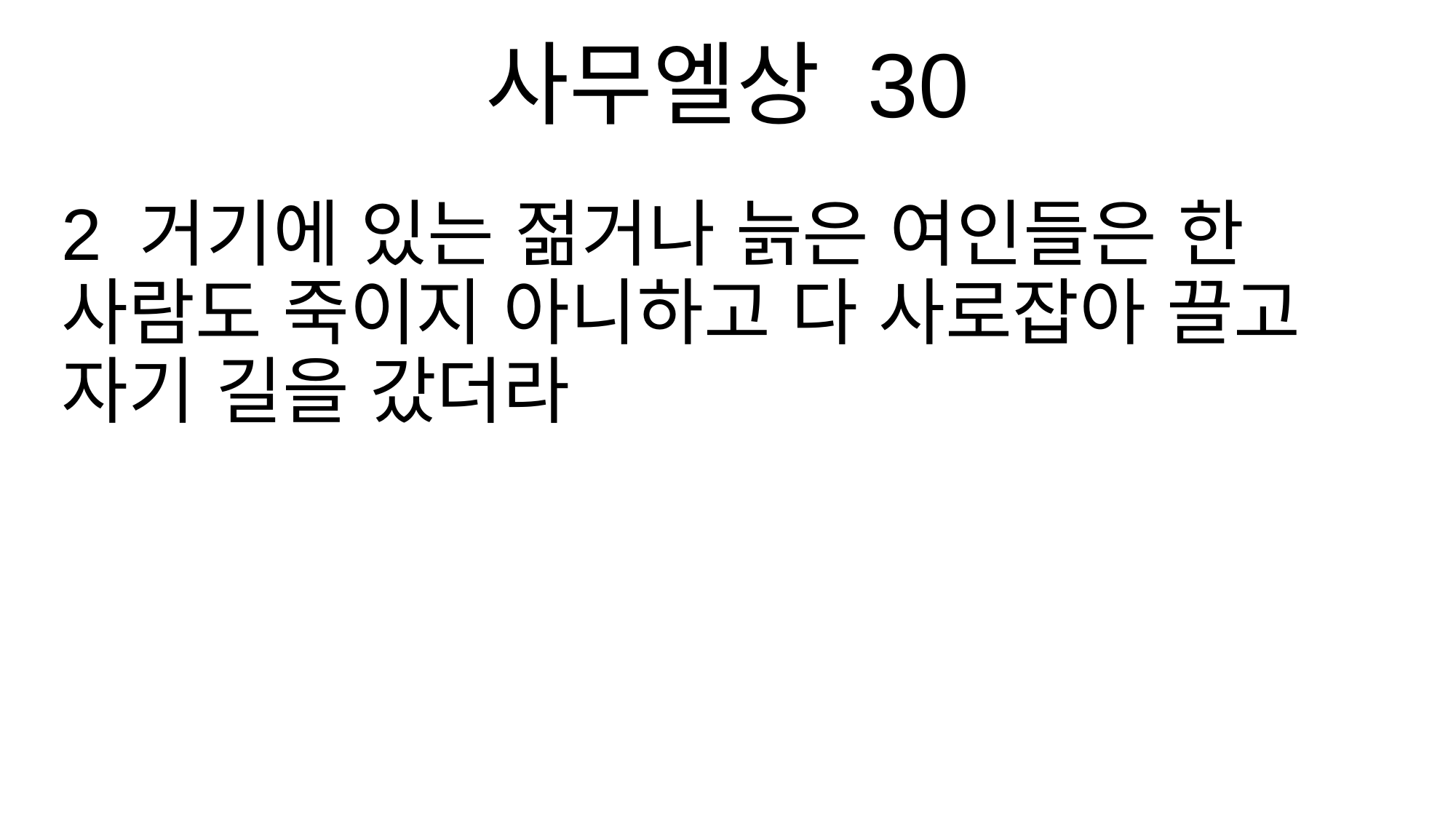

사무엘상 30
2 거기에 있는 젊거나 늙은 여인들은 한 사람도 죽이지 아니하고 다 사로잡아 끌고 자기 길을 갔더라